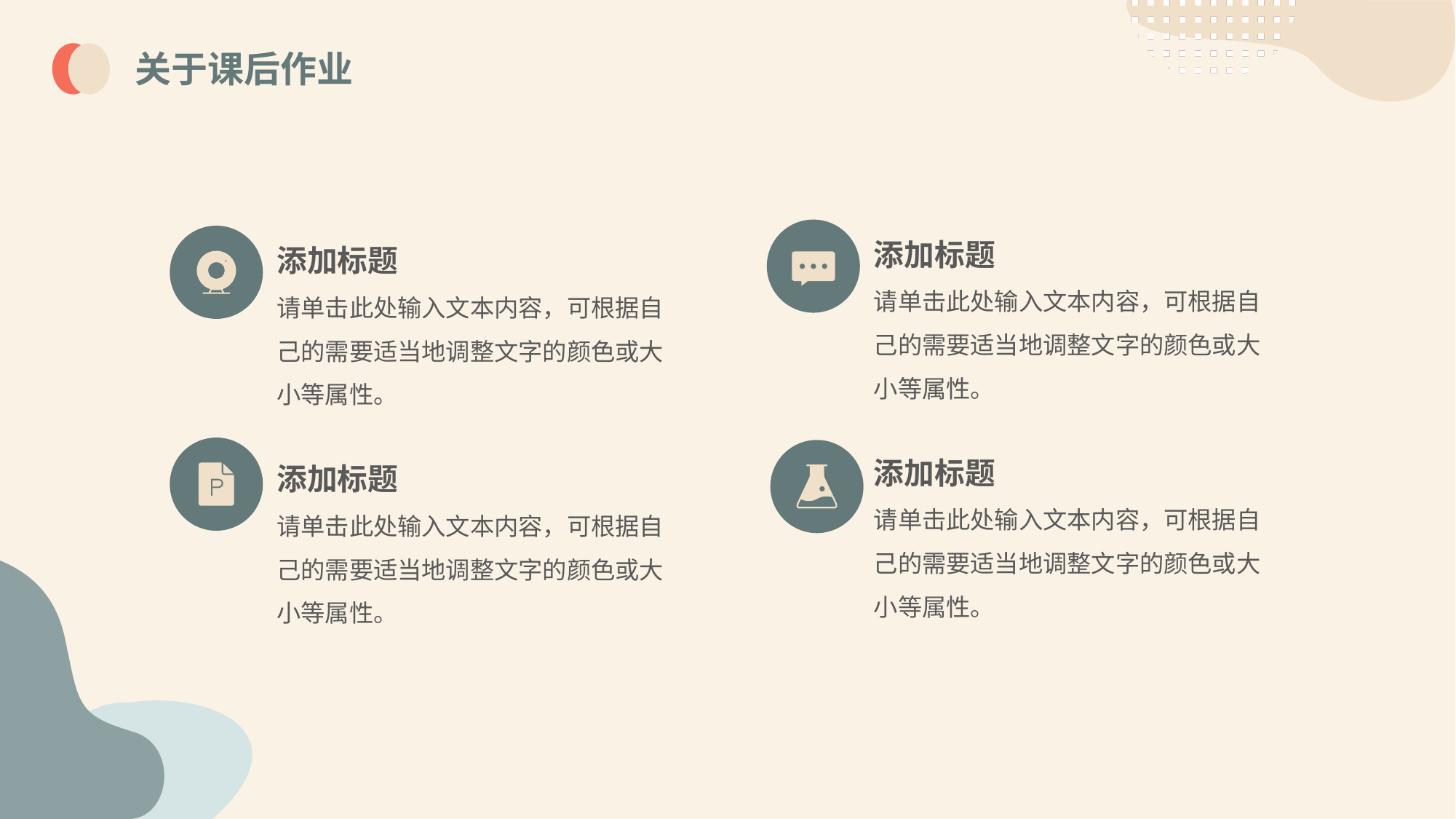

关于课后作业

添加标题
请单击此处输入文本内容，可根据自己的需要适当地调整文字的颜色或大小等属性。

添加标题
请单击此处输入文本内容，可根据自己的需要适当地调整文字的颜色或大小等属性。

添加标题
请单击此处输入文本内容，可根据自己的需要适当地调整文字的颜色或大小等属性。

添加标题
请单击此处输入文本内容，可根据自己的需要适当地调整文字的颜色或大小等属性。